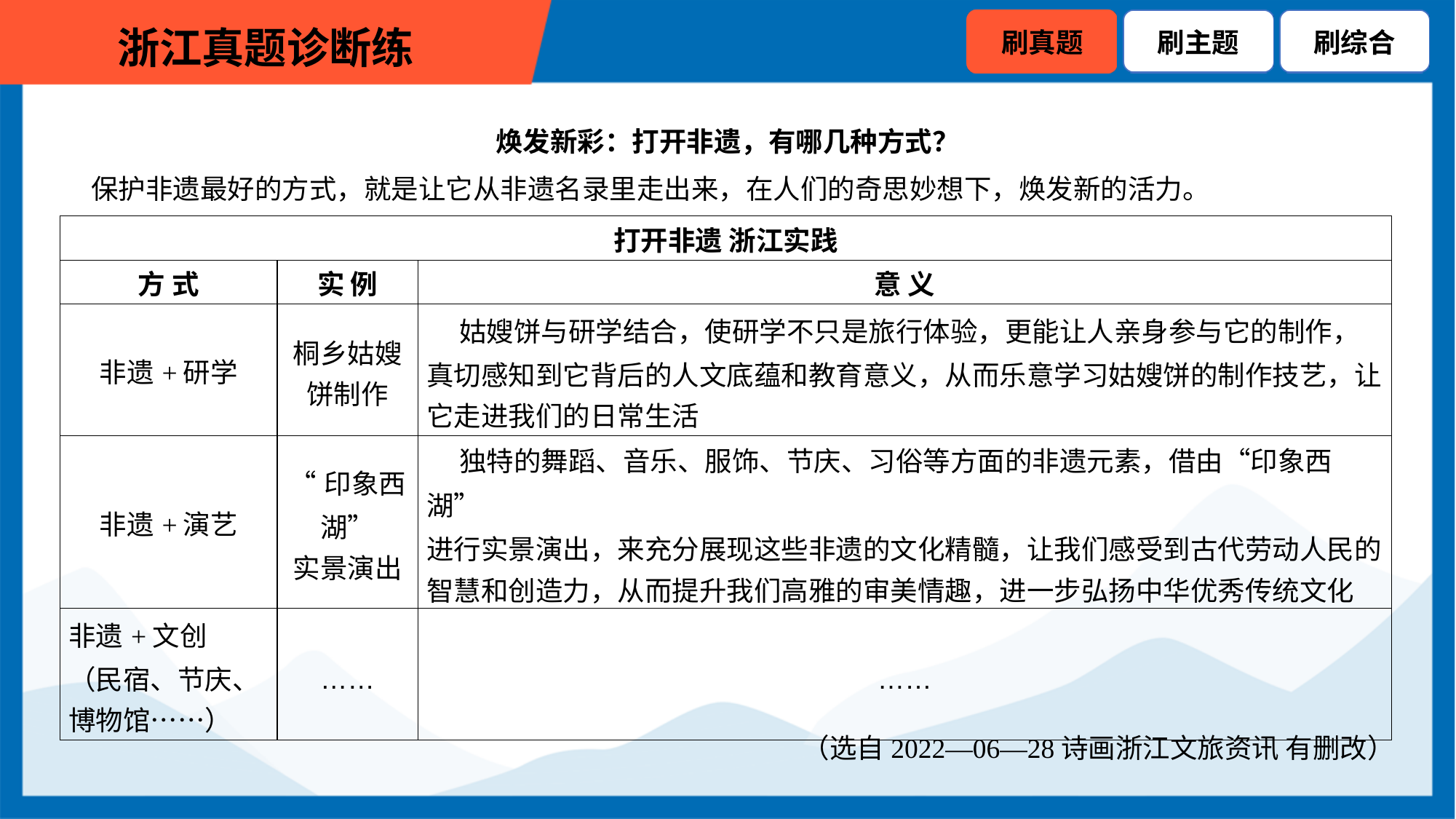

焕发新彩：打开非遗，有哪几种方式？
    保护非遗最好的方式，就是让它从非遗名录里走出来，在人们的奇思妙想下，焕发新的活力。
| 打开非遗 浙江实践 |  |  |
| --- | --- | --- |
| 方 式 | 实 例 | 意 义 |
| 非遗+研学 | 桐乡姑嫂 饼制作 | 姑嫂饼与研学结合，使研学不只是旅行体验，更能让人亲身参与它的制作， 真切感知到它背后的人文底蕴和教育意义，从而乐意学习姑嫂饼的制作技艺，让 它走进我们的日常生活 |
| 非遗+演艺 | “印象西 湖” 实景演出 | 独特的舞蹈、音乐、服饰、节庆、习俗等方面的非遗元素，借由“印象西湖” 进行实景演出，来充分展现这些非遗的文化精髓，让我们感受到古代劳动人民的 智慧和创造力，从而提升我们高雅的审美情趣，进一步弘扬中华优秀传统文化 |
| 非遗+文创 （民宿、节庆、 博物馆……） | …… | …… |
（选自2022—06—28诗画浙江文旅资讯 有删改）